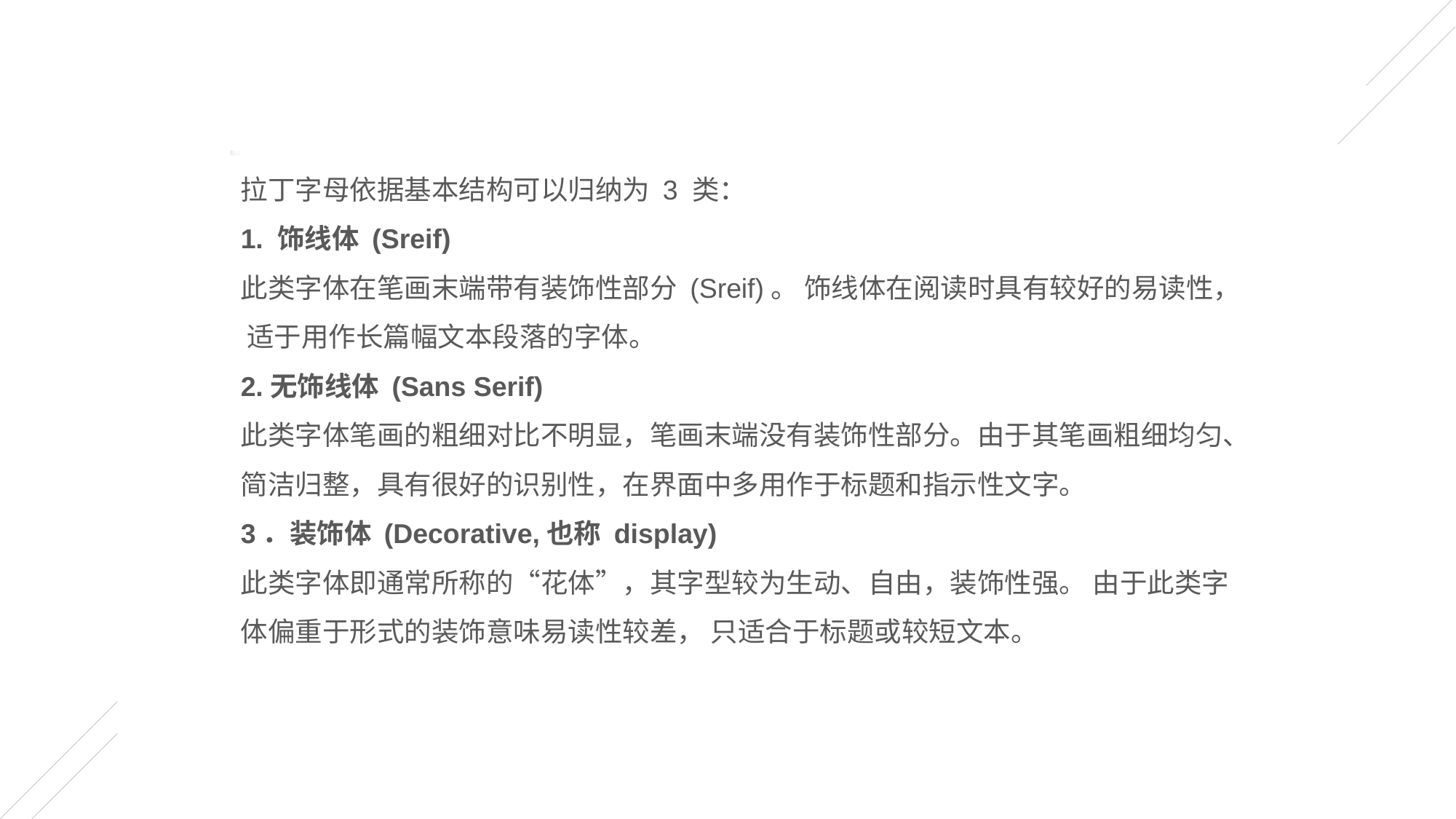

拉丁字母依据基本结构可以归纳为 3 类：
1. 饰线体 (Sreif)
此类字体在笔画末端带有装饰性部分 (Sreif)。 饰线体在阅读时具有较好的易读性， 适于用作长篇幅文本段落的字体。
2.无饰线体 (Sans Serif)
此类字体笔画的粗细对比不明显，笔画末端没有装饰性部分。由于其笔画粗细均匀、简洁归整，具有很好的识别性，在界面中多用作于标题和指示性文字。
3．装饰体 (Decorative,也称 display)
此类字体即通常所称的“花体”，其字型较为生动、自由，装饰性强。 由于此类字体偏重于形式的装饰意味易读性较差， 只适合于标题或较短文本。